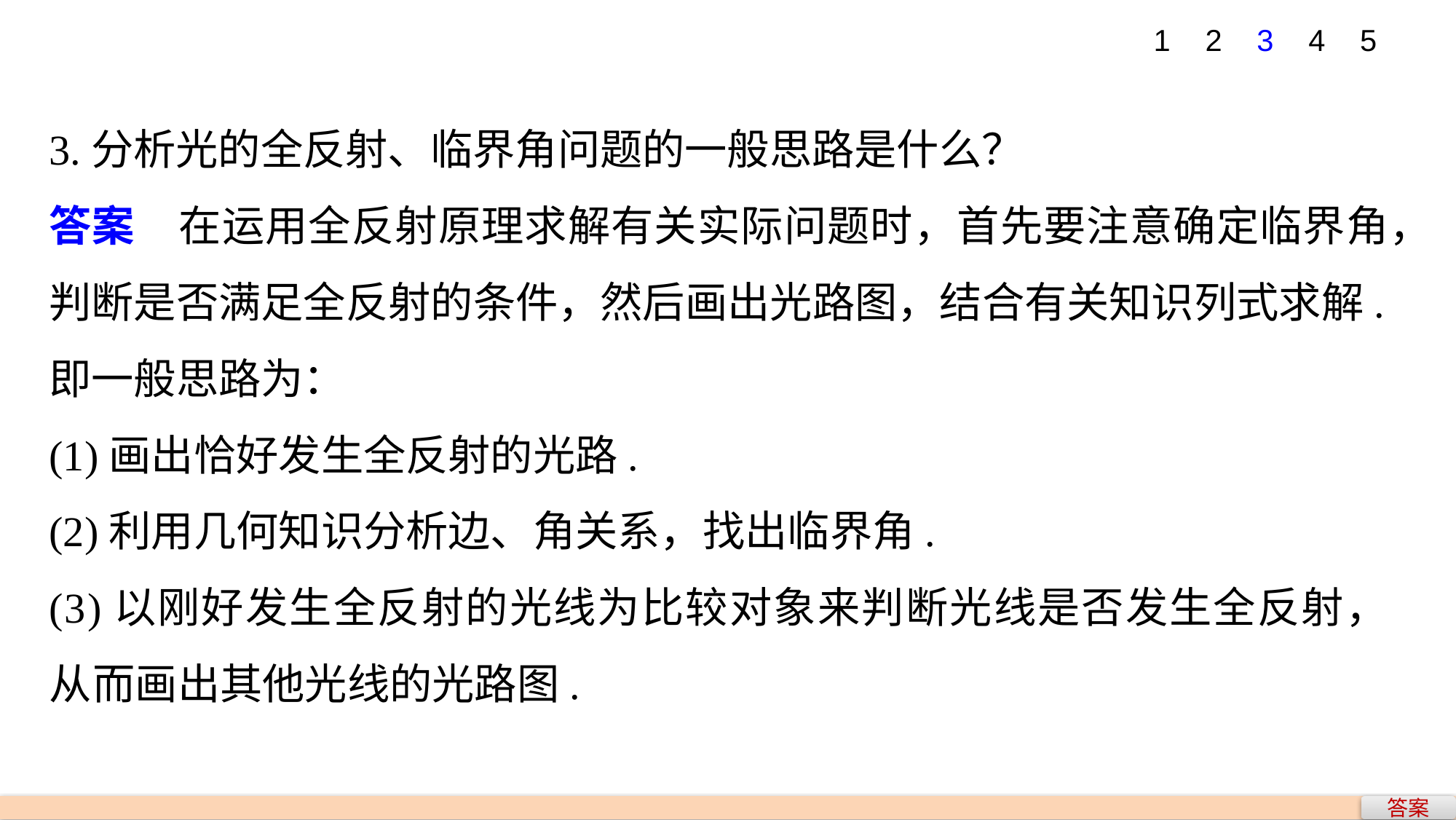

1
2
3
4
5
3.分析光的全反射、临界角问题的一般思路是什么？
答案　在运用全反射原理求解有关实际问题时，首先要注意确定临界角，判断是否满足全反射的条件，然后画出光路图，结合有关知识列式求解.即一般思路为：
(1)画出恰好发生全反射的光路.
(2)利用几何知识分析边、角关系，找出临界角.
(3)以刚好发生全反射的光线为比较对象来判断光线是否发生全反射，从而画出其他光线的光路图.

答案